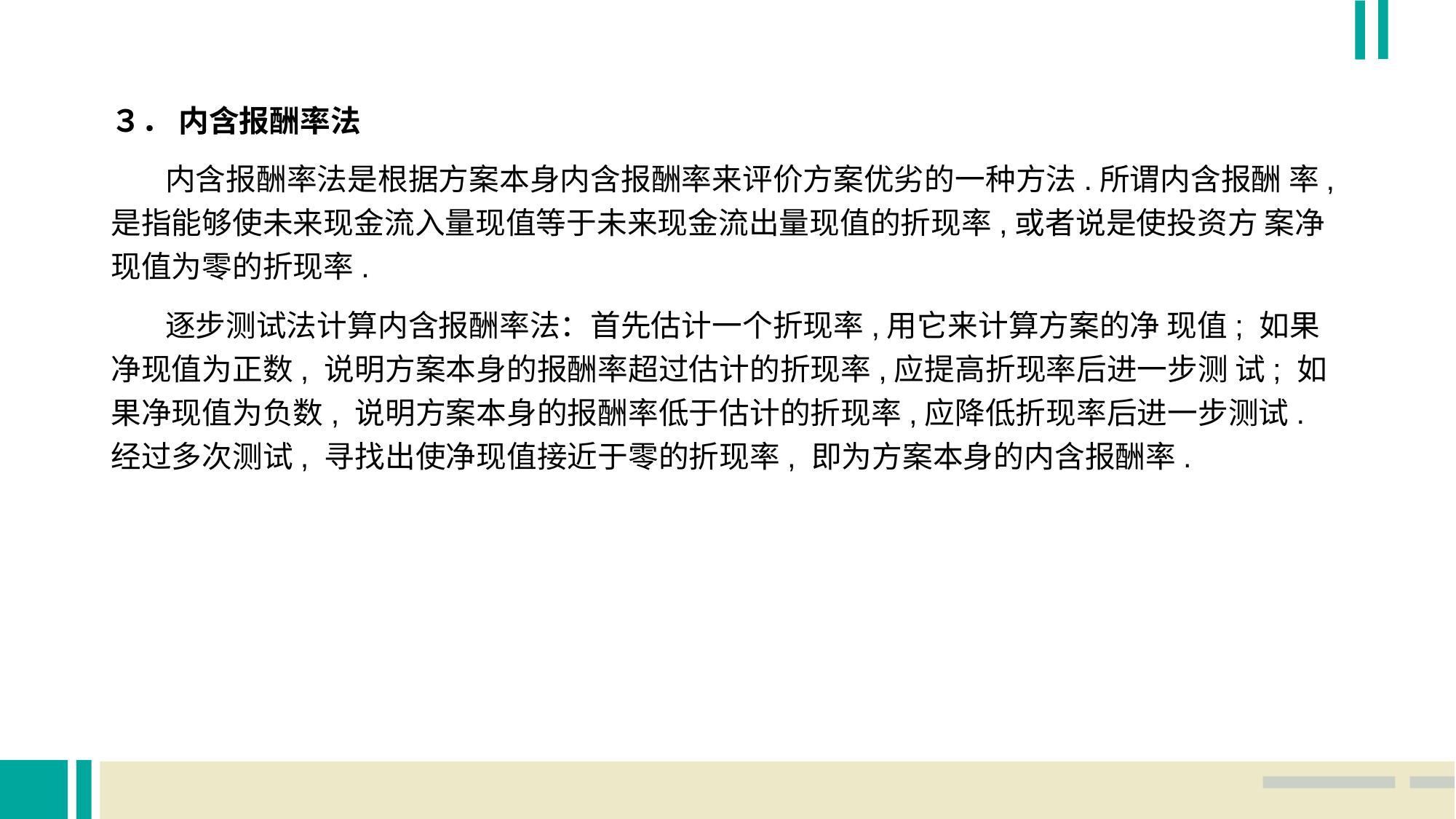

３． 内含报酬率法
       内含报酬率法是根据方案本身内含报酬率来评价方案优劣的一种方法.所谓内含报酬 率,是指能够使未来现金流入量现值等于未来现金流出量现值的折现率,或者说是使投资方 案净现值为零的折现率.
       逐步测试法计算内含报酬率法：首先估计一个折现率,用它来计算方案的净 现值; 如果净现值为正数, 说明方案本身的报酬率超过估计的折现率,应提高折现率后进一步测 试; 如果净现值为负数, 说明方案本身的报酬率低于估计的折现率,应降低折现率后进一步测试. 经过多次测试, 寻找出使净现值接近于零的折现率, 即为方案本身的内含报酬率.